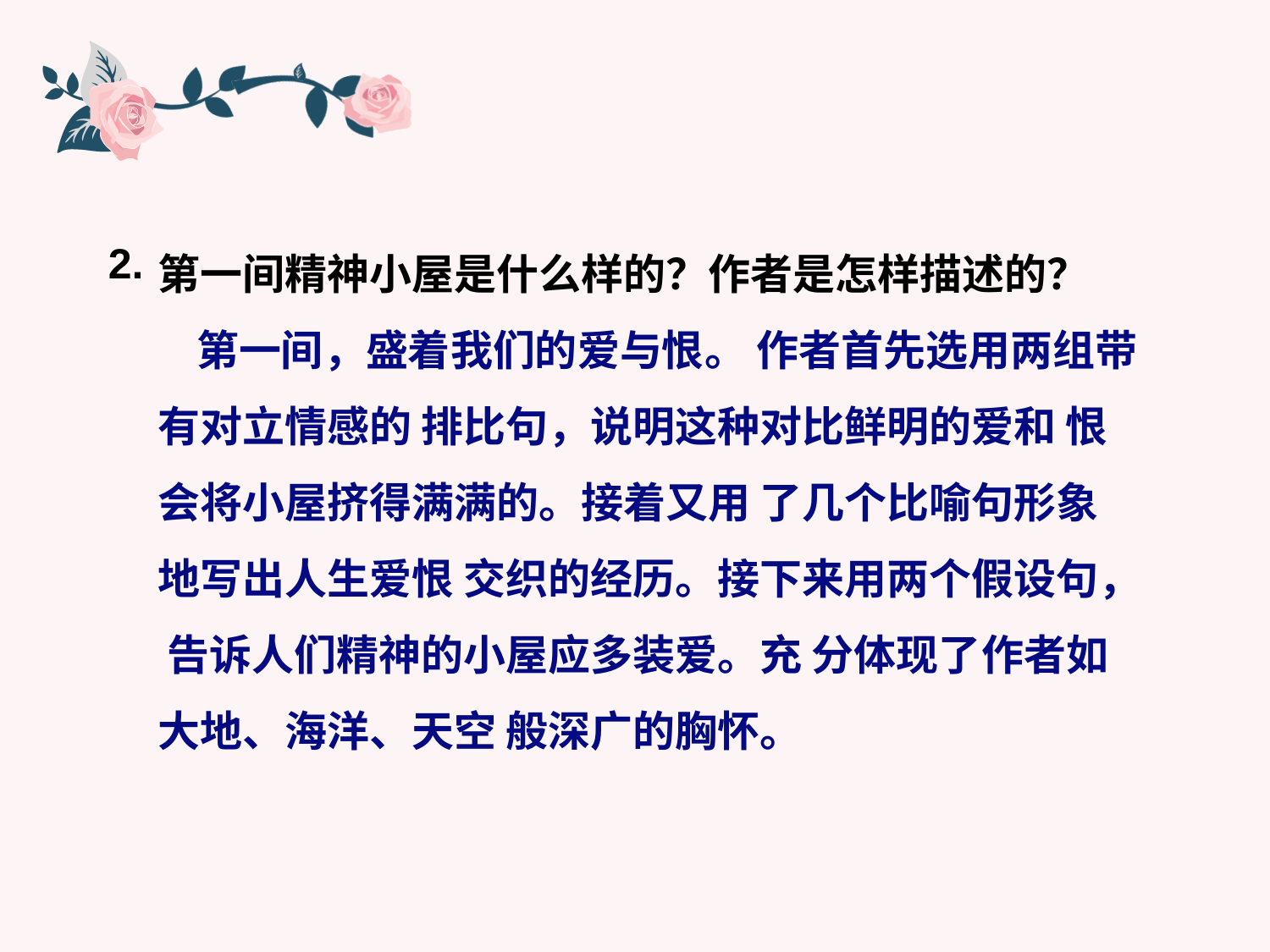

第一间精神小屋是什么样的？作者是怎样描述的？
   第一间，盛着我们的爱与恨。 作者首先选用两组带有对立情感的 排比句，说明这种对比鲜明的爱和 恨会将小屋挤得满满的。接着又用 了几个比喻句形象地写出人生爱恨 交织的经历。接下来用两个假设句， 告诉人们精神的小屋应多装爱。充 分体现了作者如大地、海洋、天空 般深广的胸怀。
2.